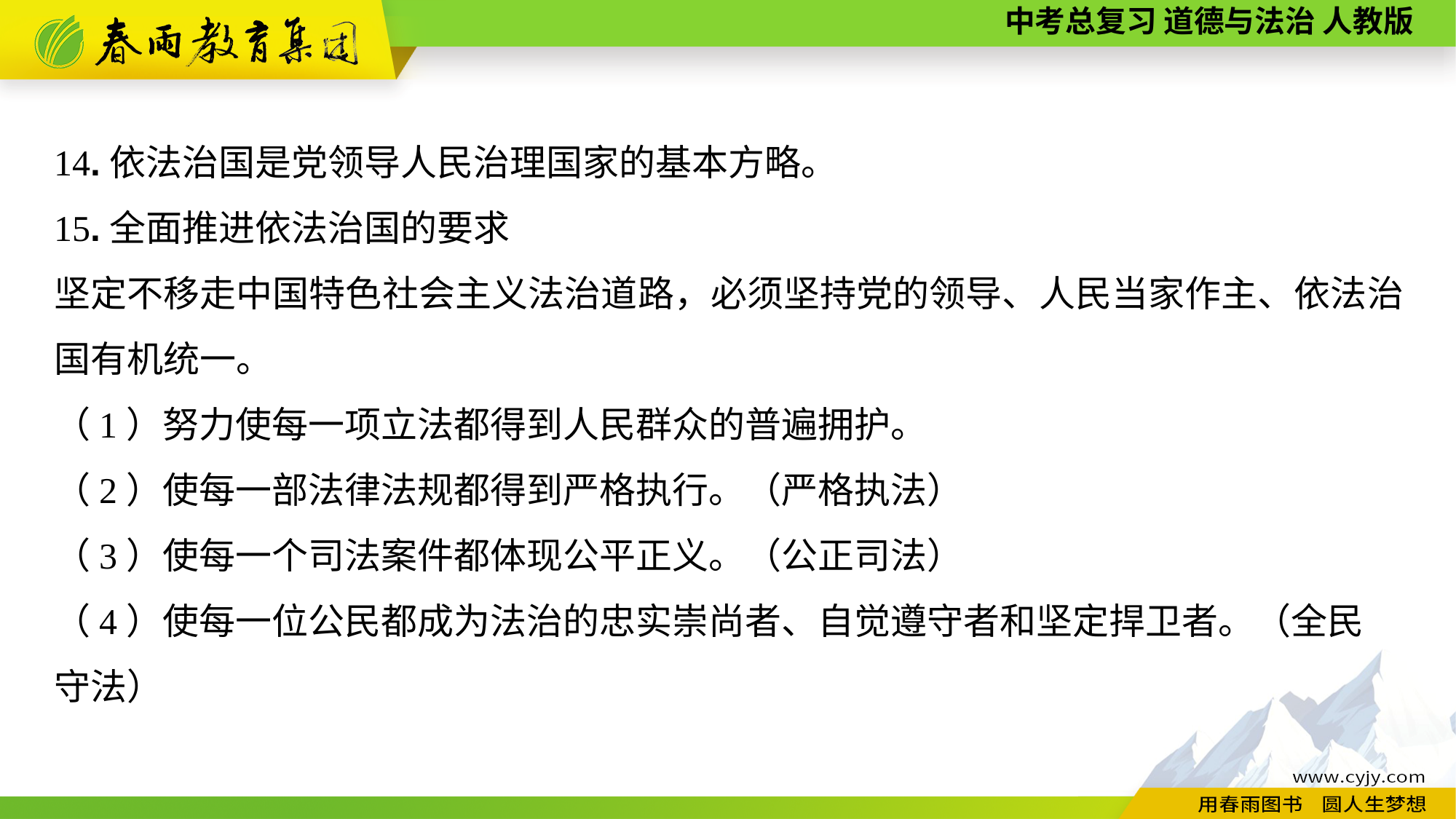

14.依法治国是党领导人民治理国家的基本方略。
15.全面推进依法治国的要求
坚定不移走中国特色社会主义法治道路，必须坚持党的领导、人民当家作主、依法治国有机统一。
（1）努力使每一项立法都得到人民群众的普遍拥护。
（2）使每一部法律法规都得到严格执行。（严格执法）
（3）使每一个司法案件都体现公平正义。（公正司法）
（4）使每一位公民都成为法治的忠实崇尚者、自觉遵守者和坚定捍卫者。（全民
守法）